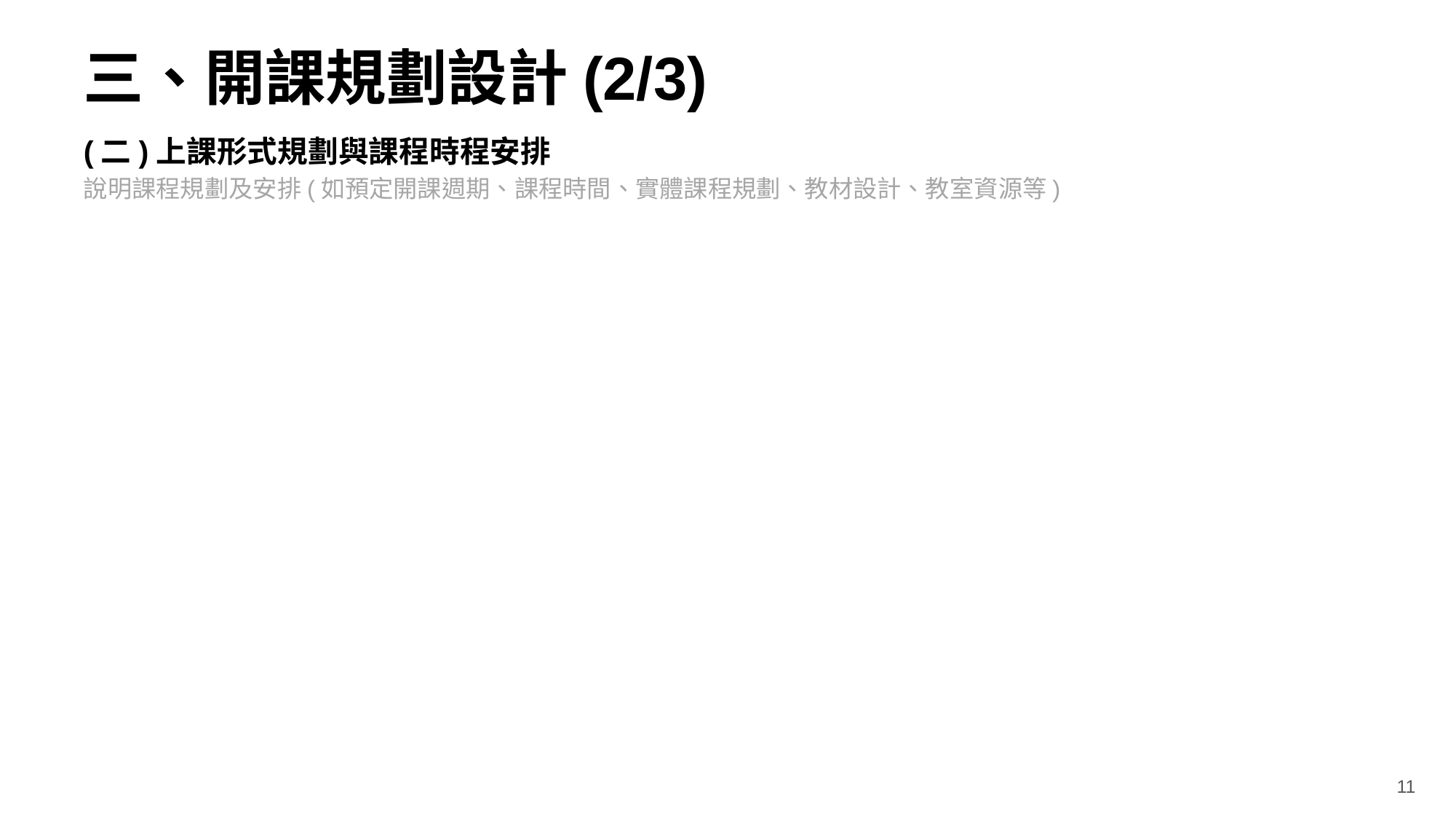

# 三、開課規劃設計(2/3)
(二)上課形式規劃與課程時程安排
說明課程規劃及安排(如預定開課週期、課程時間、實體課程規劃、教材設計、教室資源等)